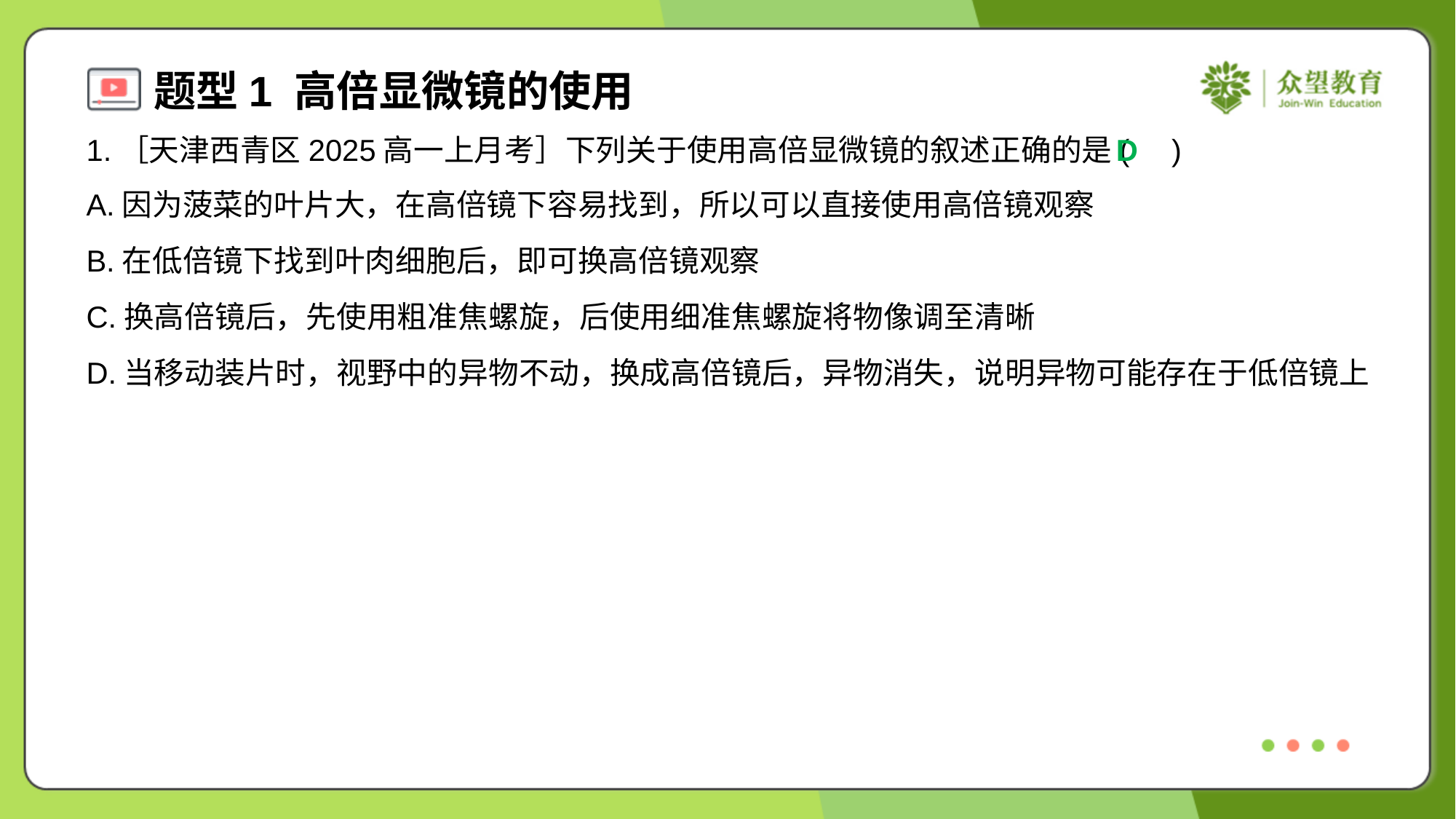

1.［天津西青区2025高一上月考］下列关于使用高倍显微镜的叙述正确的是(     )
D
A.因为菠菜的叶片大，在高倍镜下容易找到，所以可以直接使用高倍镜观察
B.在低倍镜下找到叶肉细胞后，即可换高倍镜观察
C.换高倍镜后，先使用粗准焦螺旋，后使用细准焦螺旋将物像调至清晰
D.当移动装片时，视野中的异物不动，换成高倍镜后，异物消失，说明异物可能存在于低倍镜上